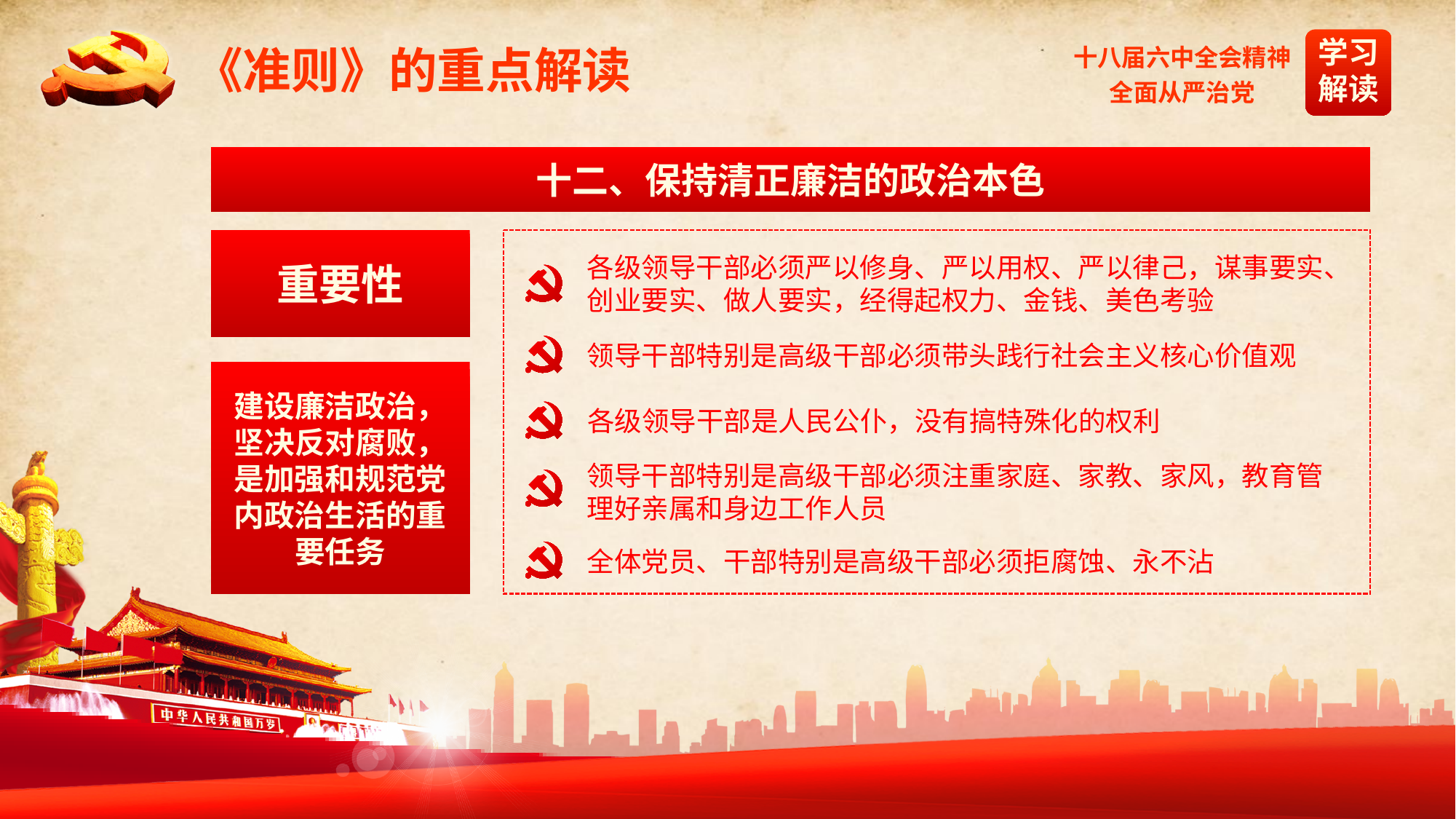

《准则》的重点解读
十二、保持清正廉洁的政治本色

重要性
各级领导干部必须严以修身、严以用权、严以律己，谋事要实、创业要实、做人要实，经得起权力、金钱、美色考验

领导干部特别是高级干部必须带头践行社会主义核心价值观

建设廉洁政治，坚决反对腐败，是加强和规范党内政治生活的重要任务
各级领导干部是人民公仆，没有搞特殊化的权利

领导干部特别是高级干部必须注重家庭、家教、家风，教育管理好亲属和身边工作人员

全体党员、干部特别是高级干部必须拒腐蚀、永不沾